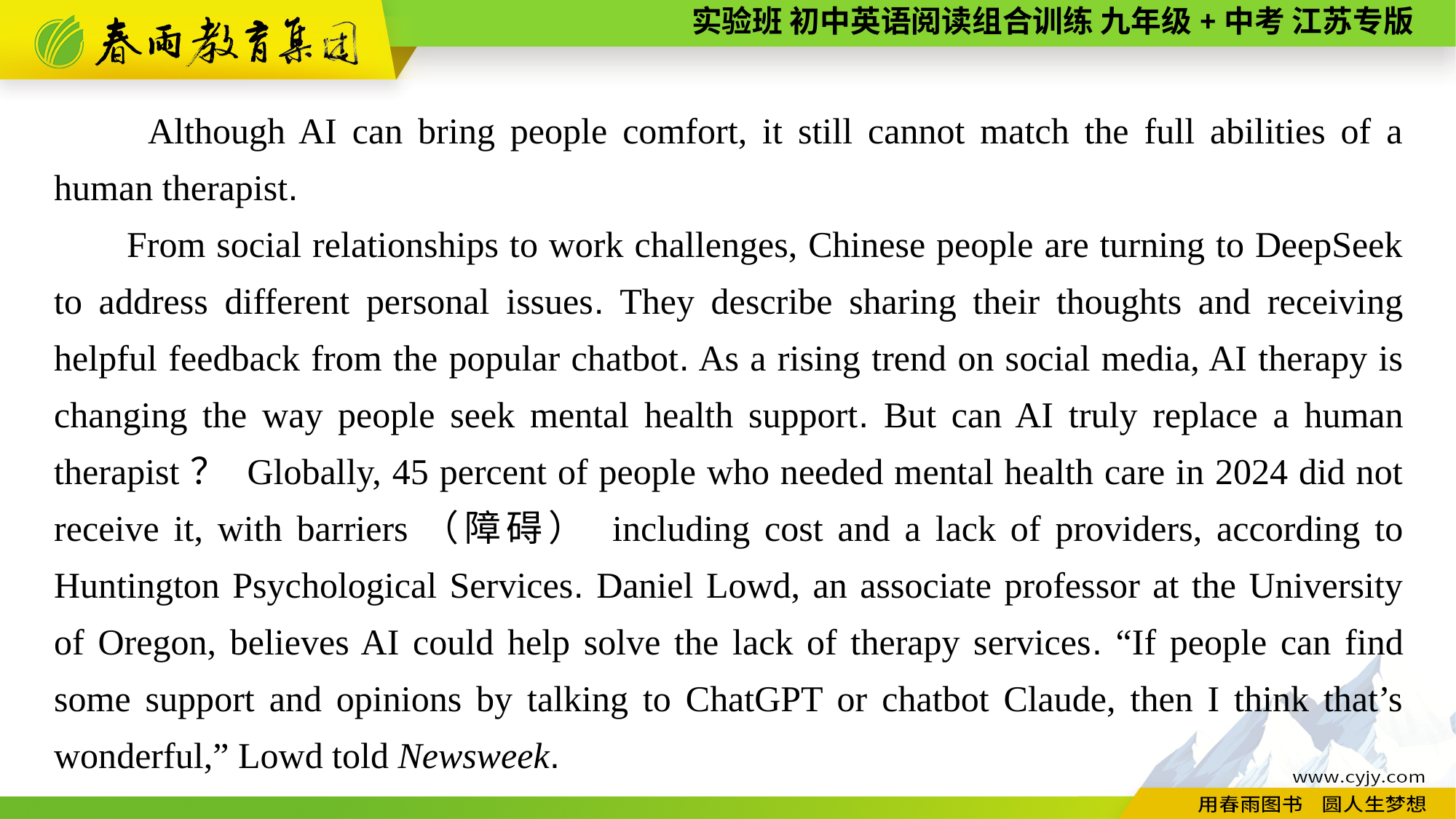

Although AI can bring people comfort, it still cannot match the full abilities of a human therapist.
From social relationships to work challenges, Chinese people are turning to DeepSeek to address different personal issues. They describe sharing their thoughts and receiving helpful feedback from the popular chatbot. As a rising trend on social media, AI therapy is changing the way people seek mental health support. But can AI truly replace a human therapist？ Globally, 45 percent of people who needed mental health care in 2024 did not receive it, with barriers（障碍） including cost and a lack of providers, according to Huntington Psychological Services. Daniel Lowd, an associate professor at the University of Oregon, believes AI could help solve the lack of therapy services. “If people can find some support and opinions by talking to ChatGPT or chatbot Claude, then I think that’s wonderful,” Lowd told Newsweek.